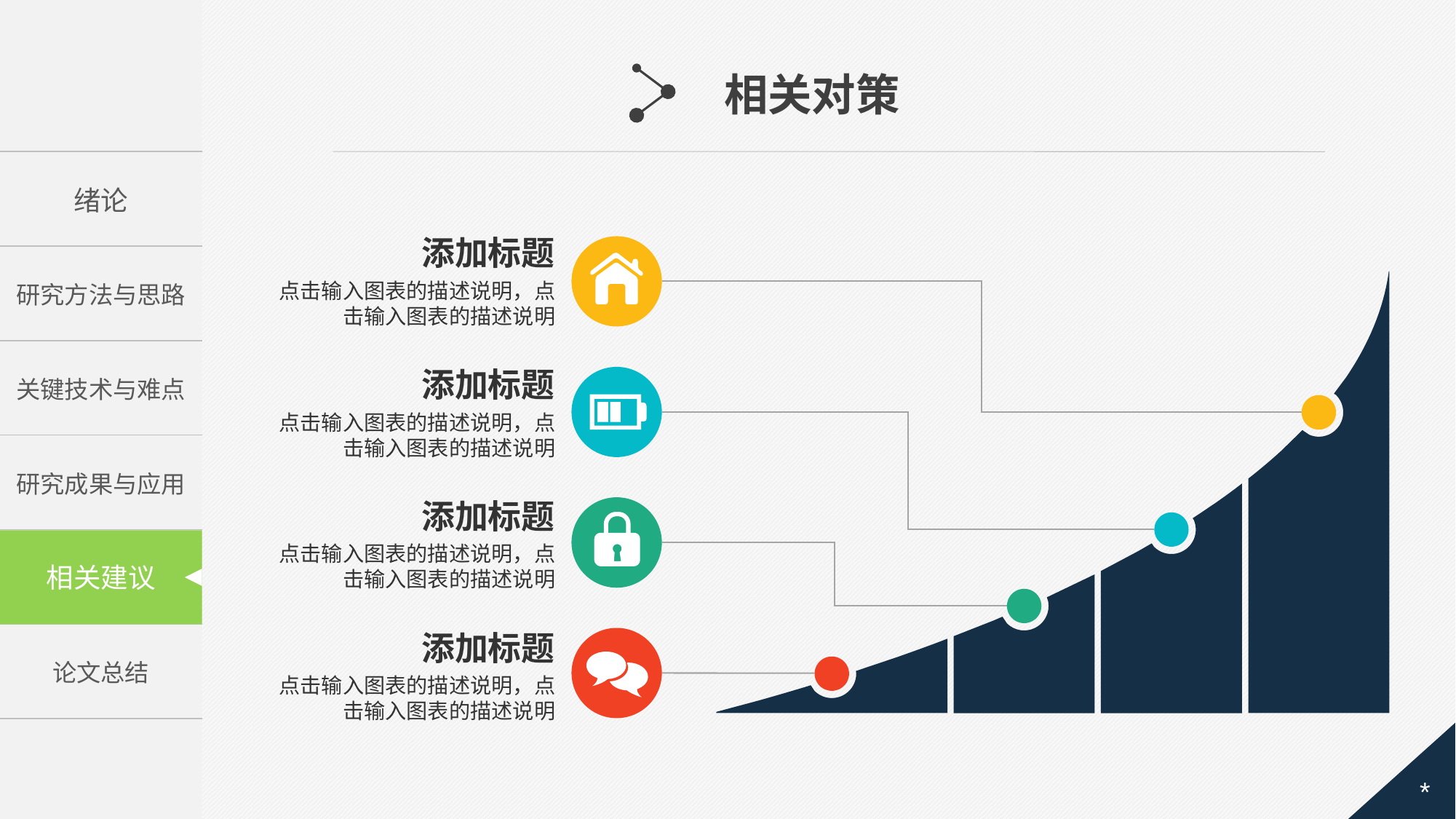

相关对策

| 绪论 |
| --- |
| 研究方法与思路 |
| 关键技术与难点 |
| 研究成果与应用 |
| 相关建议 |
| 论文总结 |

添加标题

点击输入图表的描述说明，点击输入图表的描述说明
添加标题

点击输入图表的描述说明，点击输入图表的描述说明

添加标题

相关建议

点击输入图表的描述说明，点击输入图表的描述说明

添加标题

点击输入图表的描述说明，点击输入图表的描述说明

*